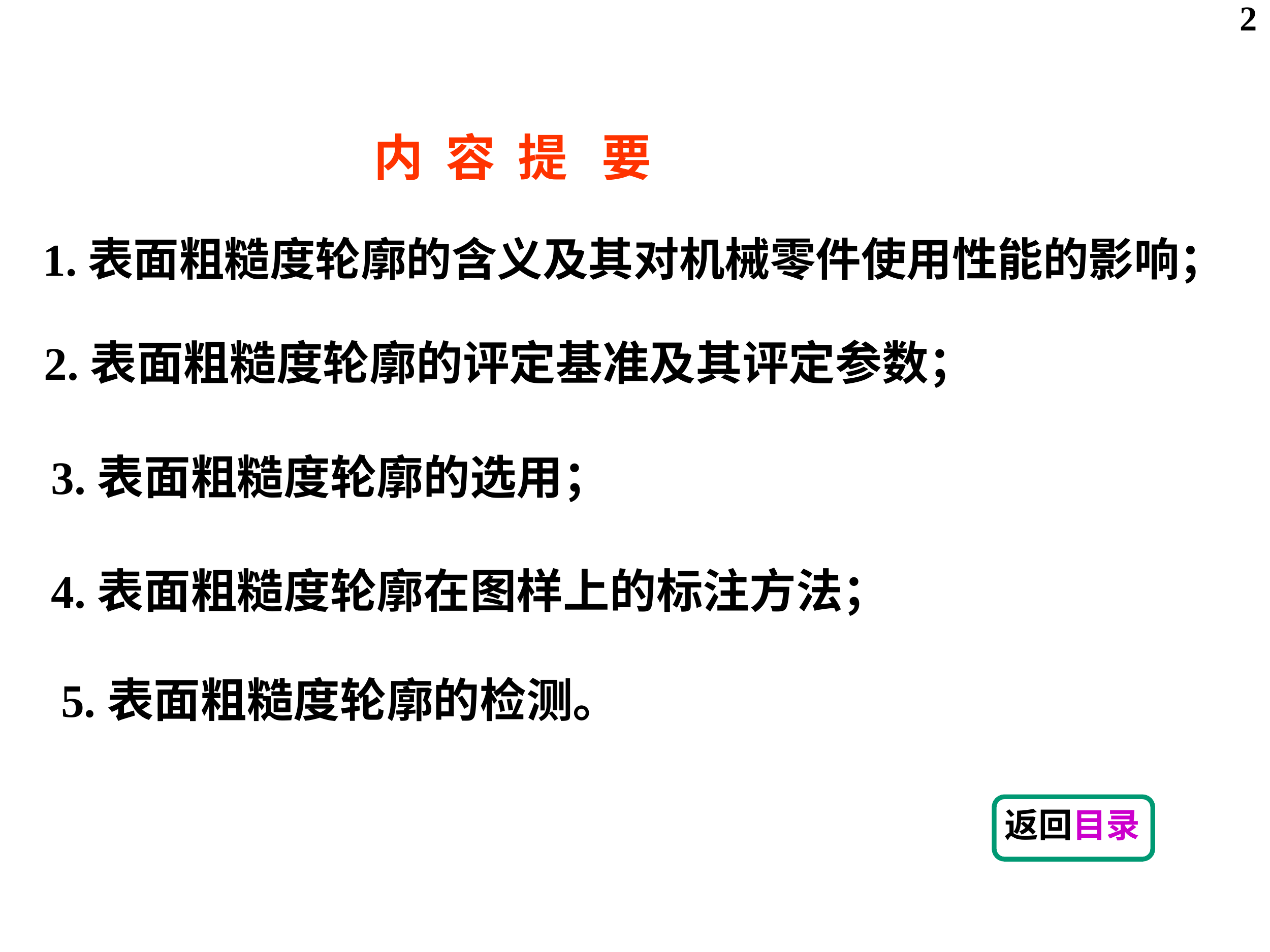

2
内  容  提   要
1.表面粗糙度轮廓的含义及其对机械零件使用性能的影响；
2.表面粗糙度轮廓的评定基准及其评定参数；
3.表面粗糙度轮廓的选用；
4.表面粗糙度轮廓在图样上的标注方法；
5.表面粗糙度轮廓的检测。
返回目录